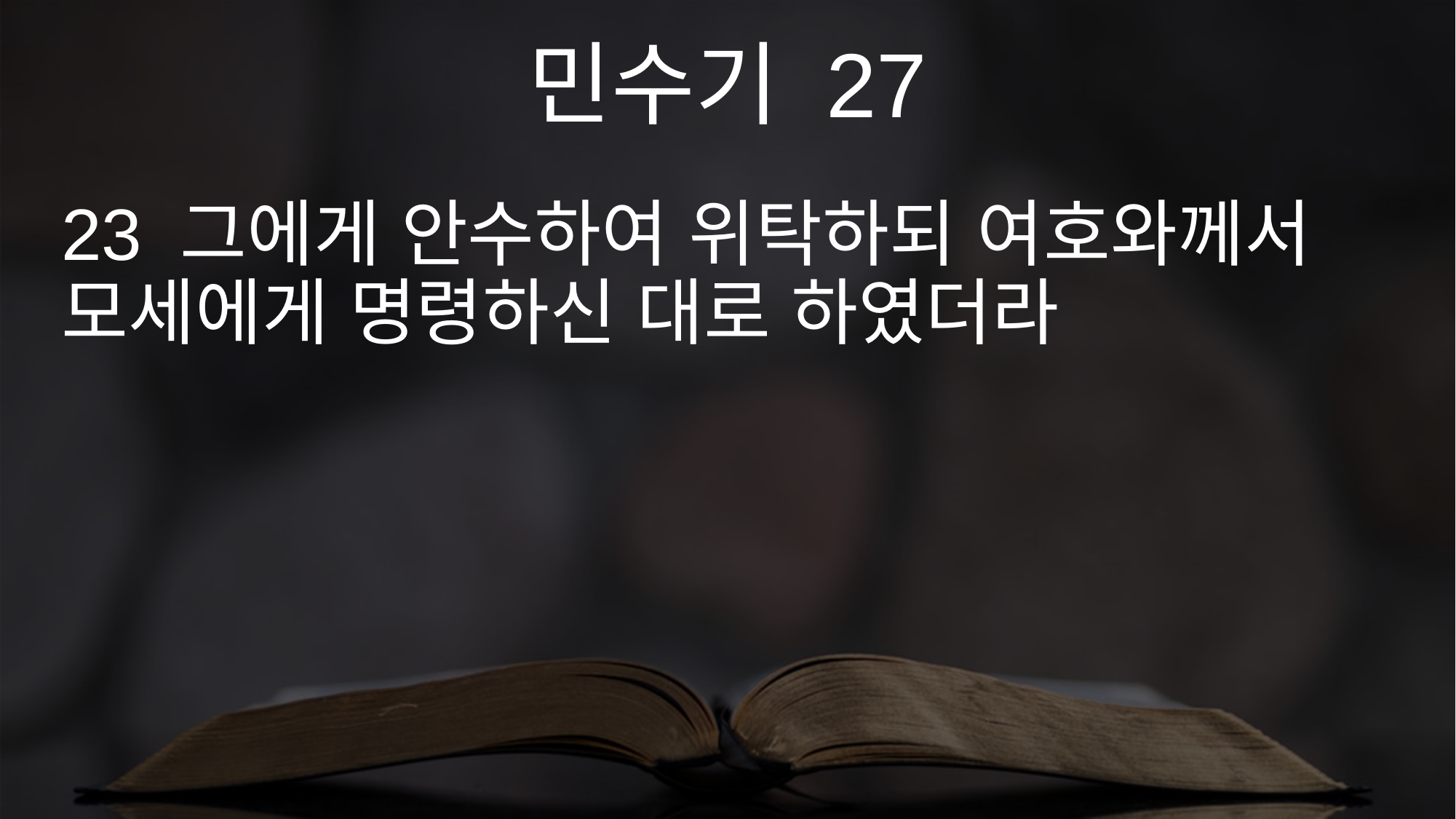

민수기 27
23 그에게 안수하여 위탁하되 여호와께서 모세에게 명령하신 대로 하였더라